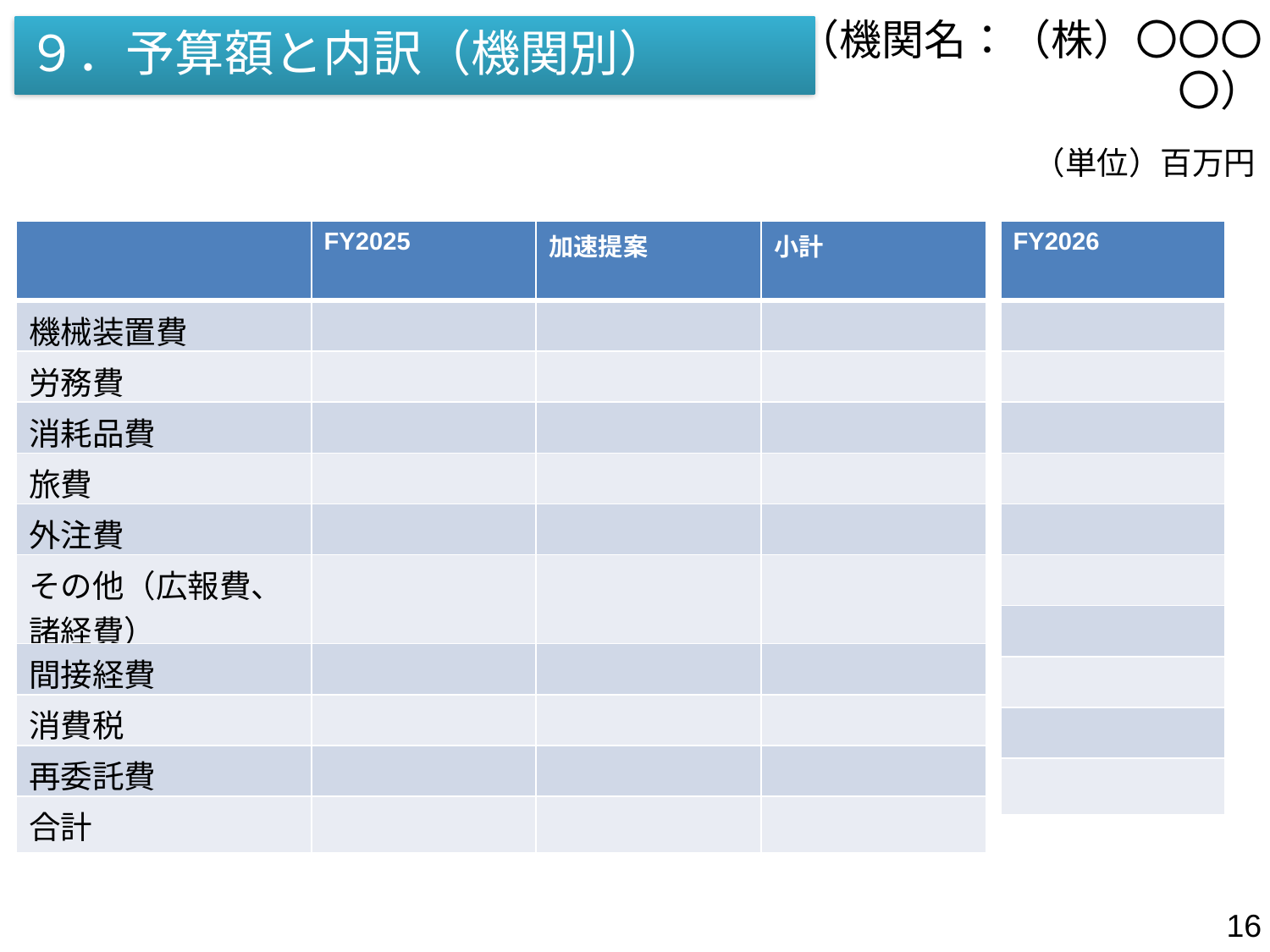

# （機関名：（株）〇〇〇〇）
９．予算額と内訳（機関別）
（単位）百万円
| FY2026 |
| --- |
|  |
|  |
|  |
|  |
|  |
|  |
|  |
|  |
|  |
|  |
|  | FY2025 | 加速提案 | 小計 |
| --- | --- | --- | --- |
| 機械装置費 |  |  |  |
| 労務費 |  |  |  |
| 消耗品費 |  |  |  |
| 旅費 |  |  |  |
| 外注費 |  |  |  |
| その他（広報費、諸経費） |  |  |  |
| 間接経費 |  |  |  |
| 消費税 |  |  |  |
| 再委託費 |  |  |  |
| 合計 |  |  |  |
16